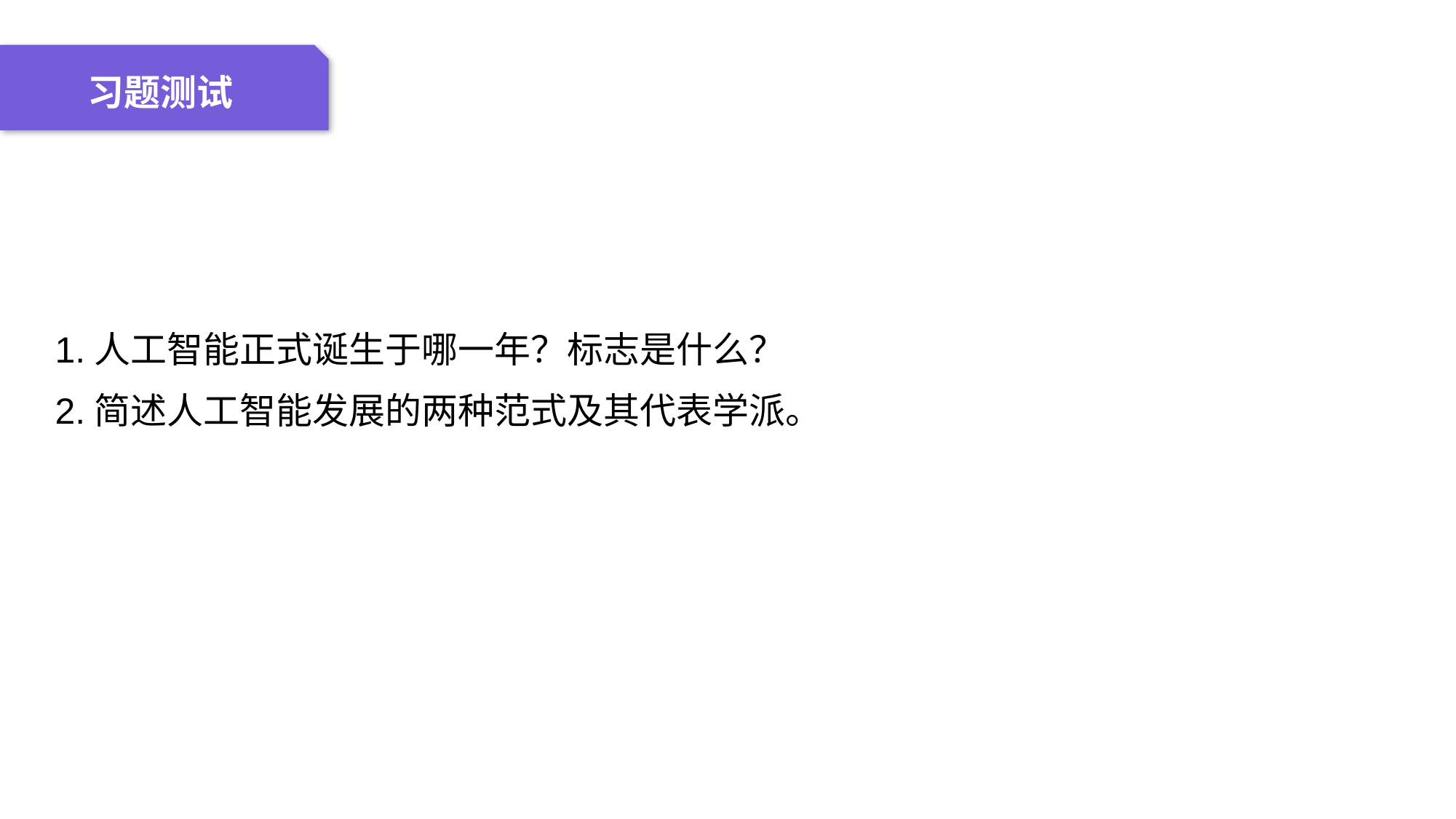

04 名词解释
01 准备过程
02 整体结构
03 重点说明
习题测试
1.人工智能正式诞生于哪一年？标志是什么？
2.简述人工智能发展的两种范式及其代表学派。